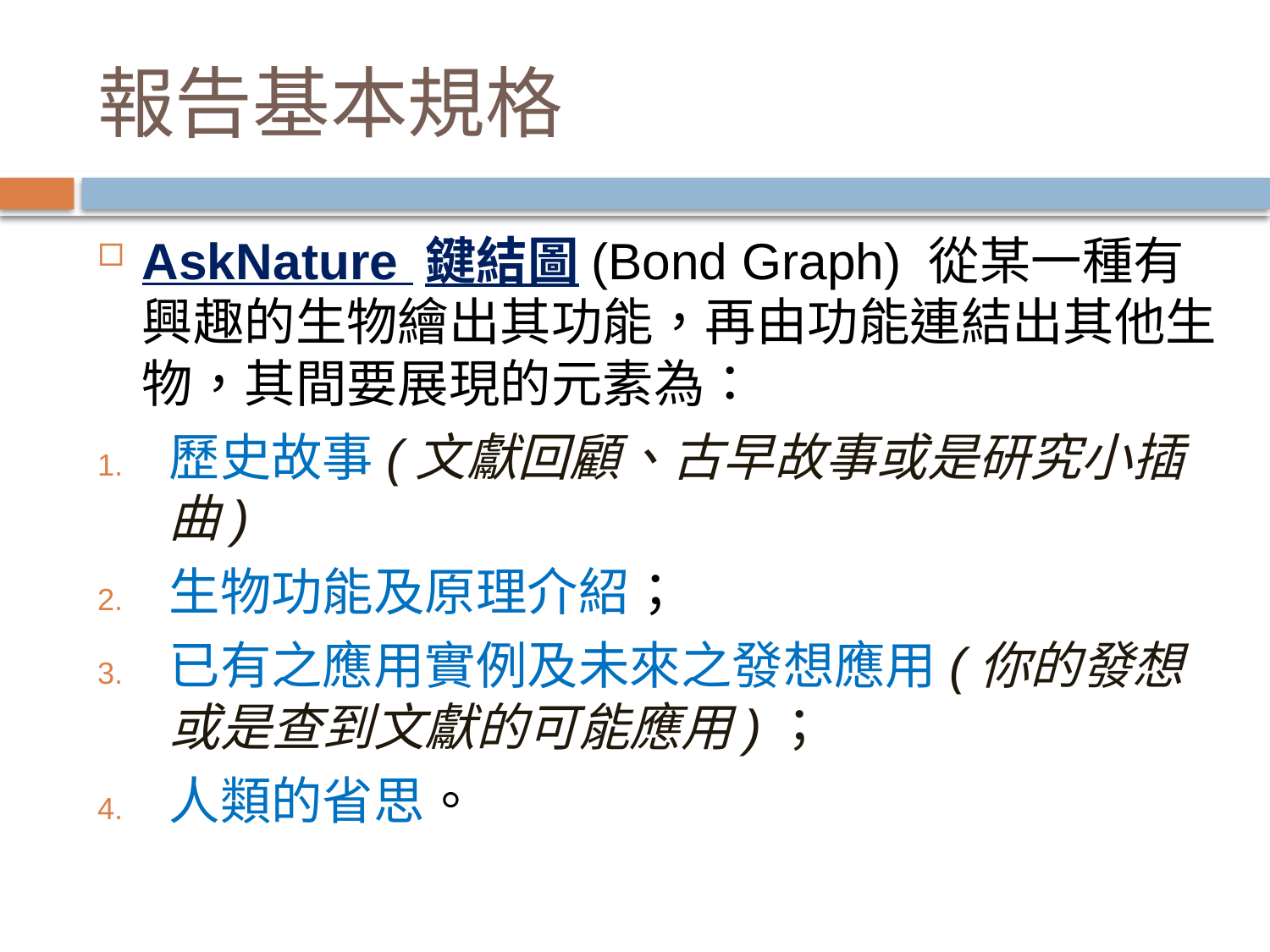

# 報告基本規格
AskNature 鍵結圖(Bond Graph) 從某一種有興趣的生物繪出其功能，再由功能連結出其他生物，其間要展現的元素為：
歷史故事(文獻回顧、古早故事或是研究小插曲)
生物功能及原理介紹；
已有之應用實例及未來之發想應用(你的發想或是查到文獻的可能應用)；
人類的省思。